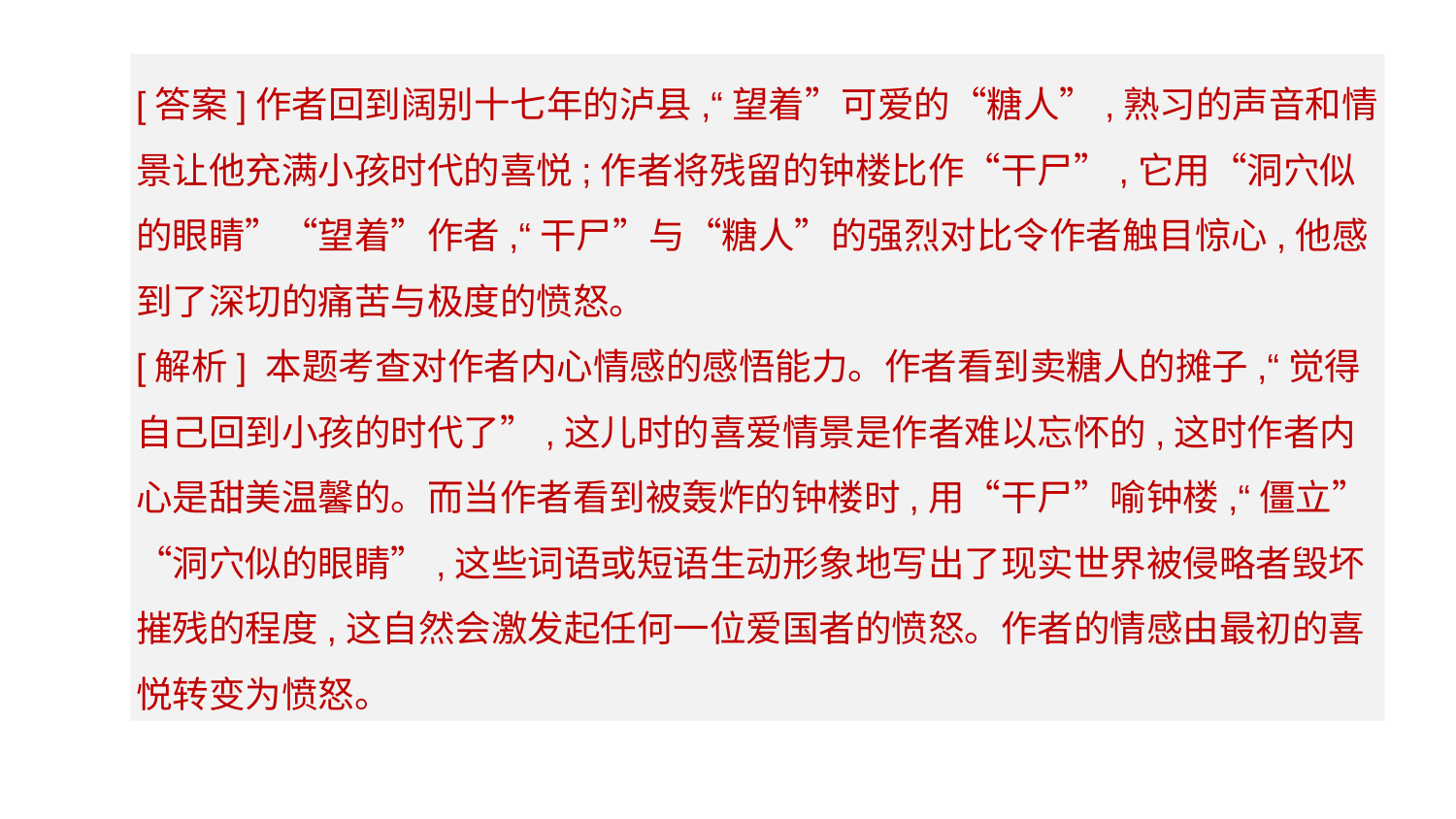

[答案]作者回到阔别十七年的泸县,“望着”可爱的“糖人”,熟习的声音和情景让他充满小孩时代的喜悦;作者将残留的钟楼比作“干尸”,它用“洞穴似的眼睛”“望着”作者,“干尸”与“糖人”的强烈对比令作者触目惊心,他感到了深切的痛苦与极度的愤怒。
[解析] 本题考查对作者内心情感的感悟能力。作者看到卖糖人的摊子,“觉得自己回到小孩的时代了”,这儿时的喜爱情景是作者难以忘怀的,这时作者内心是甜美温馨的。而当作者看到被轰炸的钟楼时,用“干尸”喻钟楼,“僵立”“洞穴似的眼睛”,这些词语或短语生动形象地写出了现实世界被侵略者毁坏摧残的程度,这自然会激发起任何一位爱国者的愤怒。作者的情感由最初的喜悦转变为愤怒。